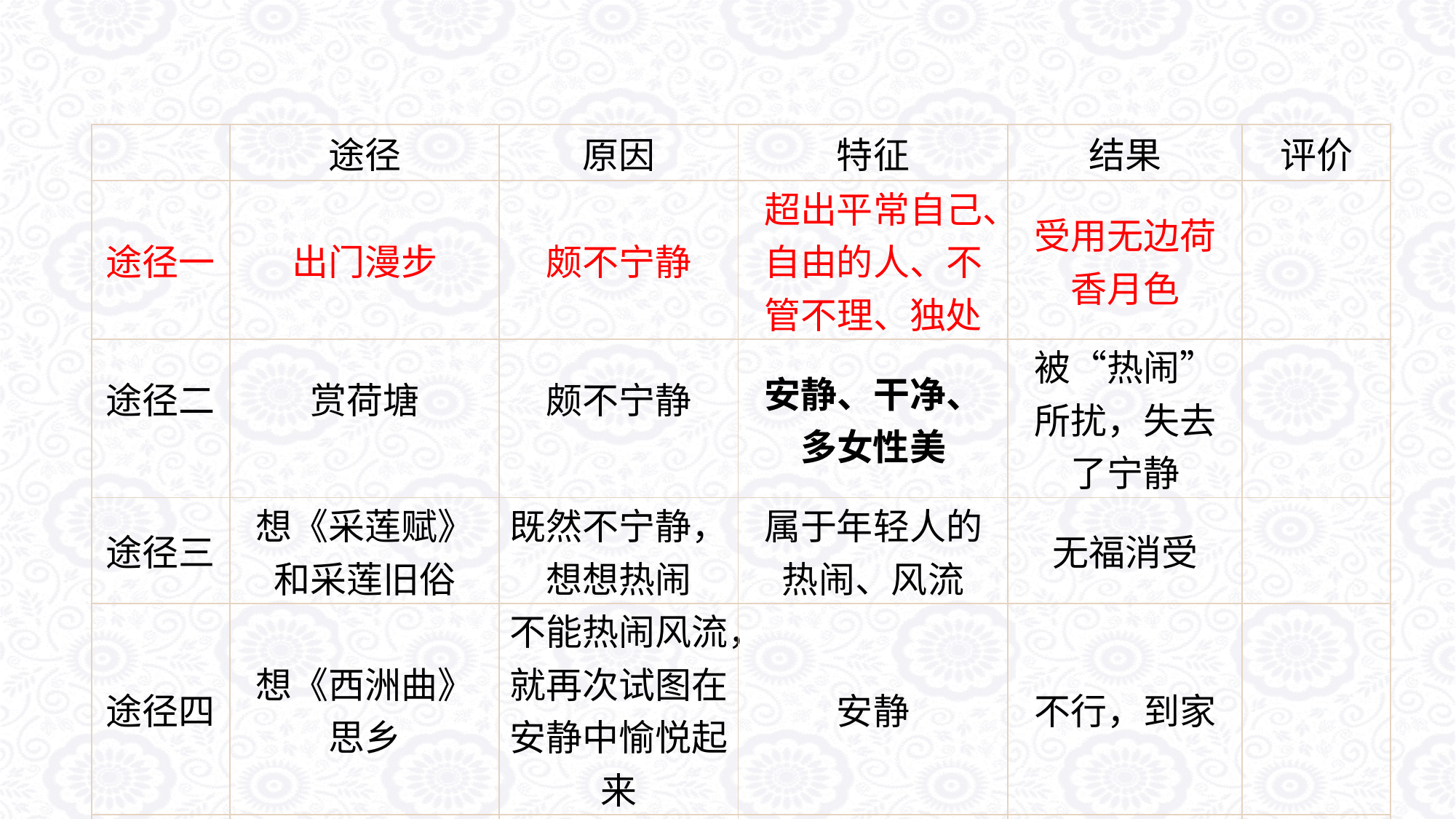

|  | 途径 | 原因 | 特征 | 结果 | 评价 |
| --- | --- | --- | --- | --- | --- |
| 途径一 | 出门漫步 | 颇不宁静 | 超出平常自己、自由的人、不管不理、独处 | 受用无边荷香月色 |  |
| 途径二 | 赏荷塘 | 颇不宁静 | 安静、干净、多女性美 | 被“热闹”所扰，失去了宁静 |  |
| 途径三 | 想《采莲赋》 和采莲旧俗 | 既然不宁静，想想热闹 | 属于年轻人的热闹、风流 | 无福消受 |  |
| 途径四 | 想《西洲曲》 思乡 | 不能热闹风流，就再次试图在安静中愉悦起来 | 安静 | 不行，到家 |  |
| …… |  |  |  |  |  |